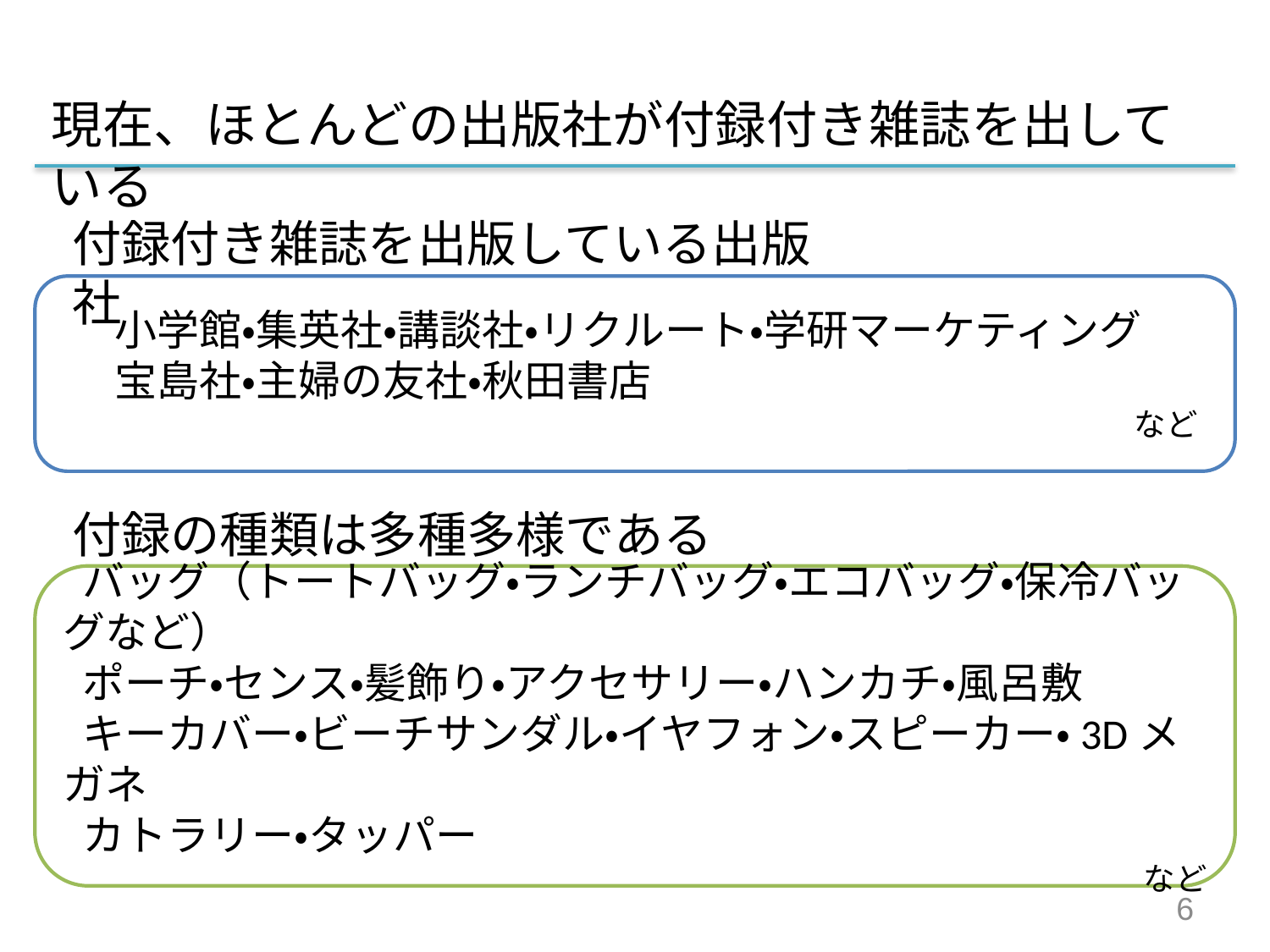

現在、ほとんどの出版社が付録付き雑誌を出している
付録付き雑誌を出版している出版社

　小学館・集英社・講談社・リクルート・学研マーケティング
　宝島社・主婦の友社・秋田書店
など
付録の種類は多種多様である
 バッグ（トートバッグ・ランチバッグ・エコバッグ・保冷バッグなど）
 ポーチ・センス・髪飾り・アクセサリー・ハンカチ・風呂敷
 キーカバー・ビーチサンダル・イヤフォン・スピーカー・3Dメガネ
 カトラリー・タッパー
など
6